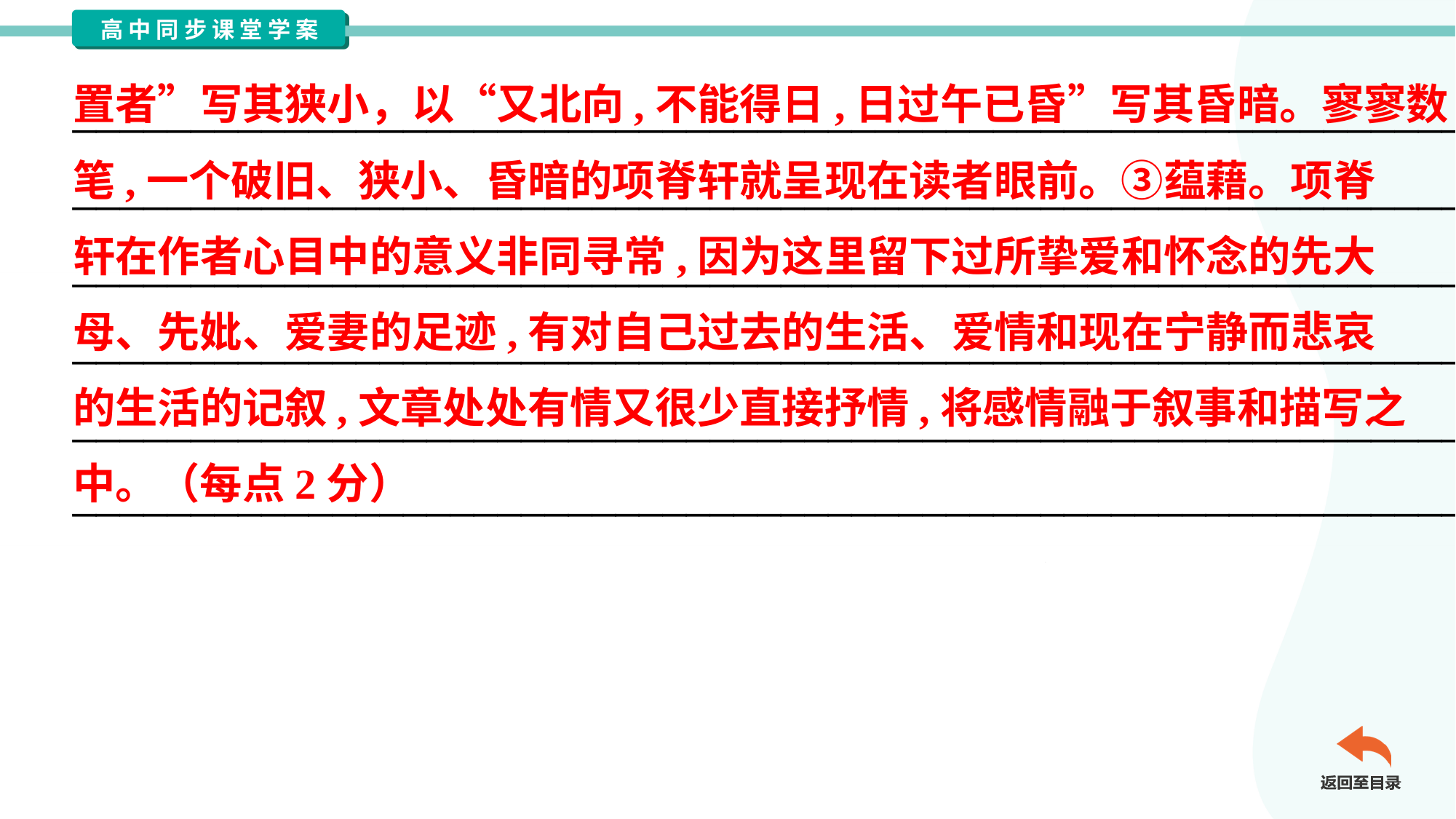

置者”写其狭小，以“又北向,不能得日,日过午已昏”写其昏暗。寥寥数
笔,一个破旧、狭小、昏暗的项脊轩就呈现在读者眼前。③蕴藉。项脊
轩在作者心目中的意义非同寻常,因为这里留下过所挚爱和怀念的先大
母、先妣、爱妻的足迹,有对自己过去的生活、爱情和现在宁静而悲哀
的生活的记叙,文章处处有情又很少直接抒情,将感情融于叙事和描写之
中。（每点2分）
_____________________________________________________________
_____________________________________________________________
_____________________________________________________________
_____________________________________________________________
_____________________________________________________________
_____________________________________________________________